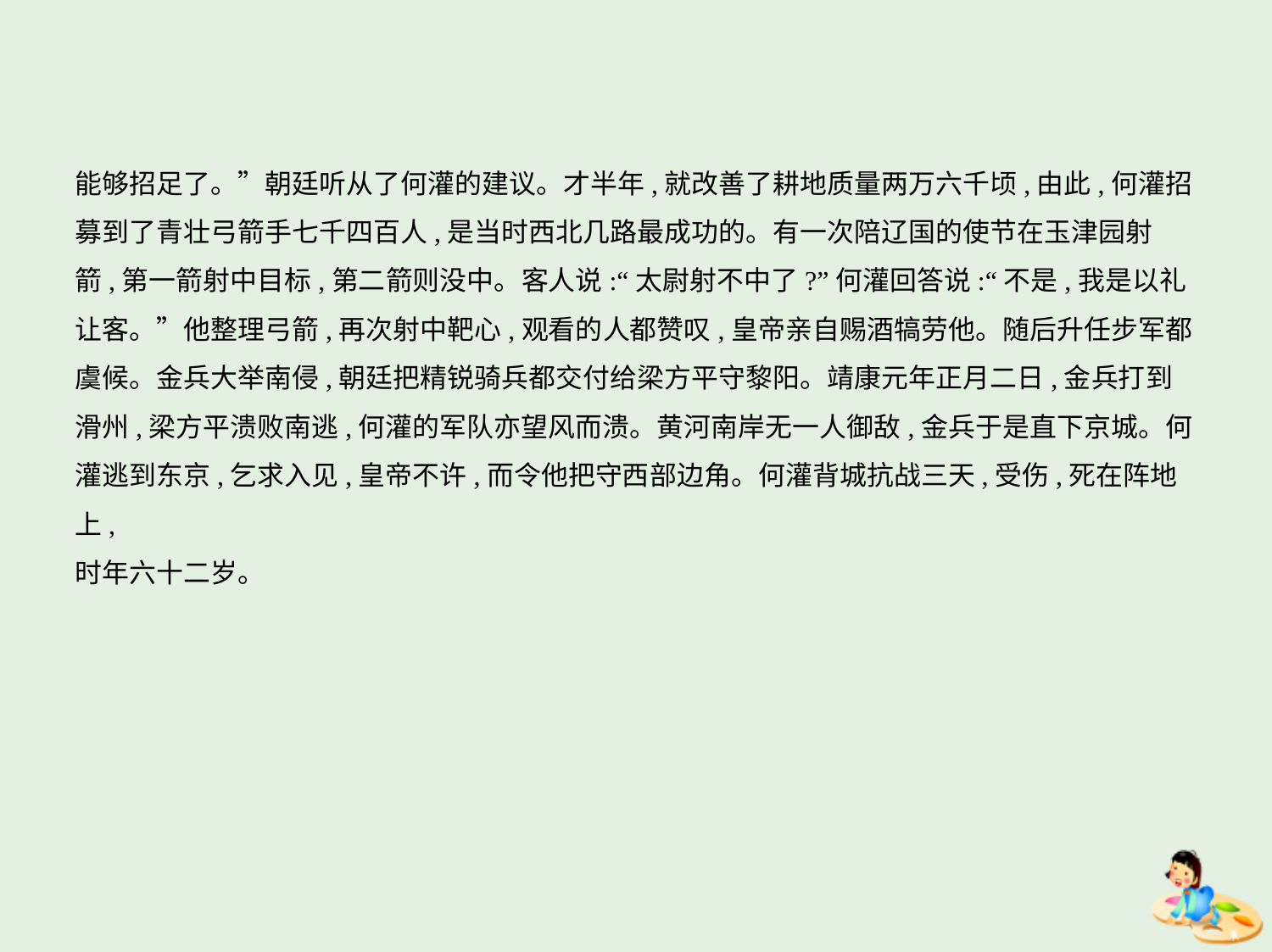

能够招足了。”朝廷听从了何灌的建议。才半年,就改善了耕地质量两万六千顷,由此,何灌招
募到了青壮弓箭手七千四百人,是当时西北几路最成功的。有一次陪辽国的使节在玉津园射
箭,第一箭射中目标,第二箭则没中。客人说:“太尉射不中了?”何灌回答说:“不是,我是以礼让客。”他整理弓箭,再次射中靶心,观看的人都赞叹,皇帝亲自赐酒犒劳他。随后升任步军都
虞候。金兵大举南侵,朝廷把精锐骑兵都交付给梁方平守黎阳。靖康元年正月二日,金兵打到
滑州,梁方平溃败南逃,何灌的军队亦望风而溃。黄河南岸无一人御敌,金兵于是直下京城。何
灌逃到东京,乞求入见,皇帝不许,而令他把守西部边角。何灌背城抗战三天,受伤,死在阵地上,
时年六十二岁。